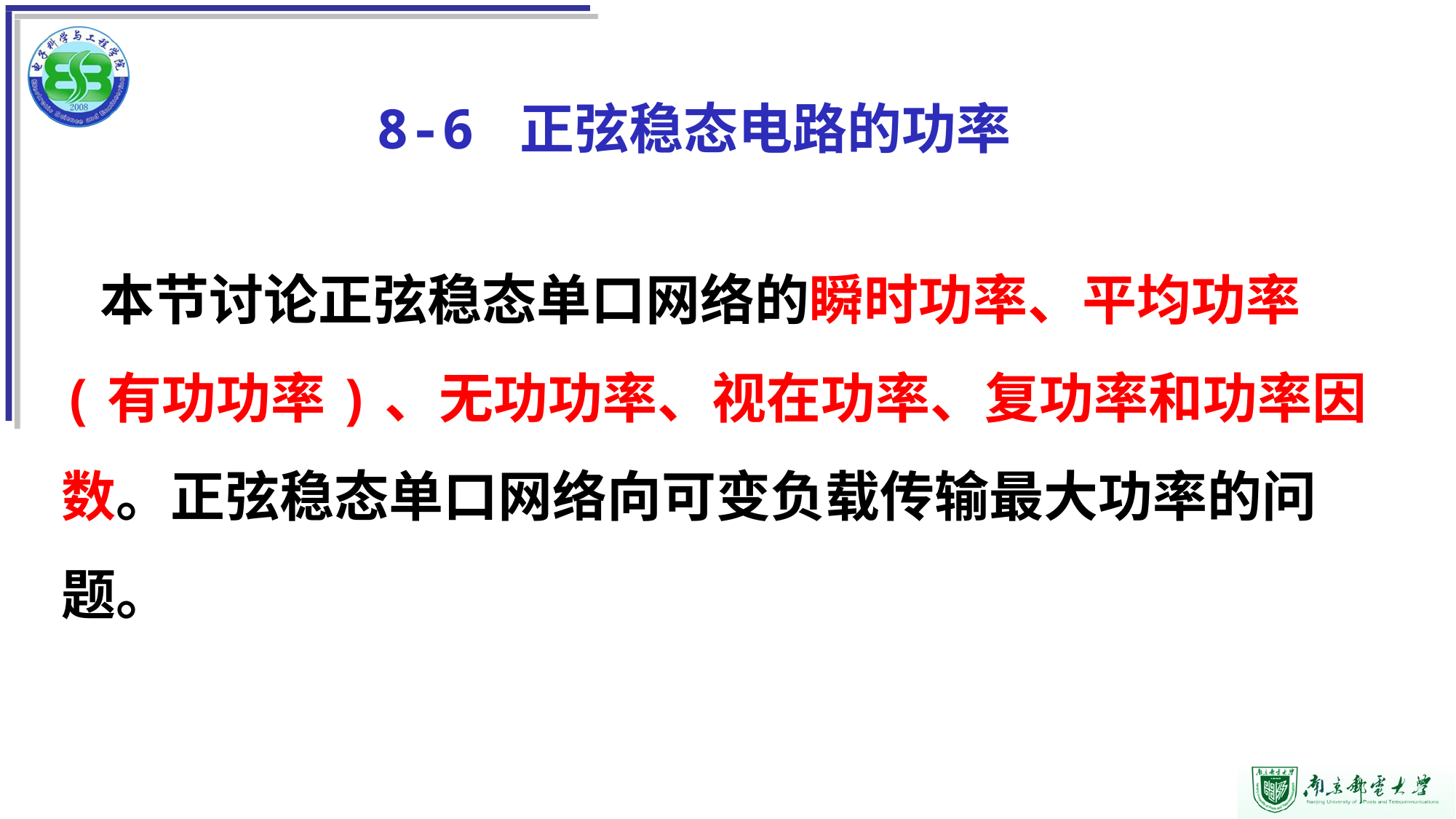

# 8-6 正弦稳态电路的功率
   本节讨论正弦稳态单口网络的瞬时功率、平均功率(有功功率)、无功功率、视在功率、复功率和功率因数。正弦稳态单口网络向可变负载传输最大功率的问题。